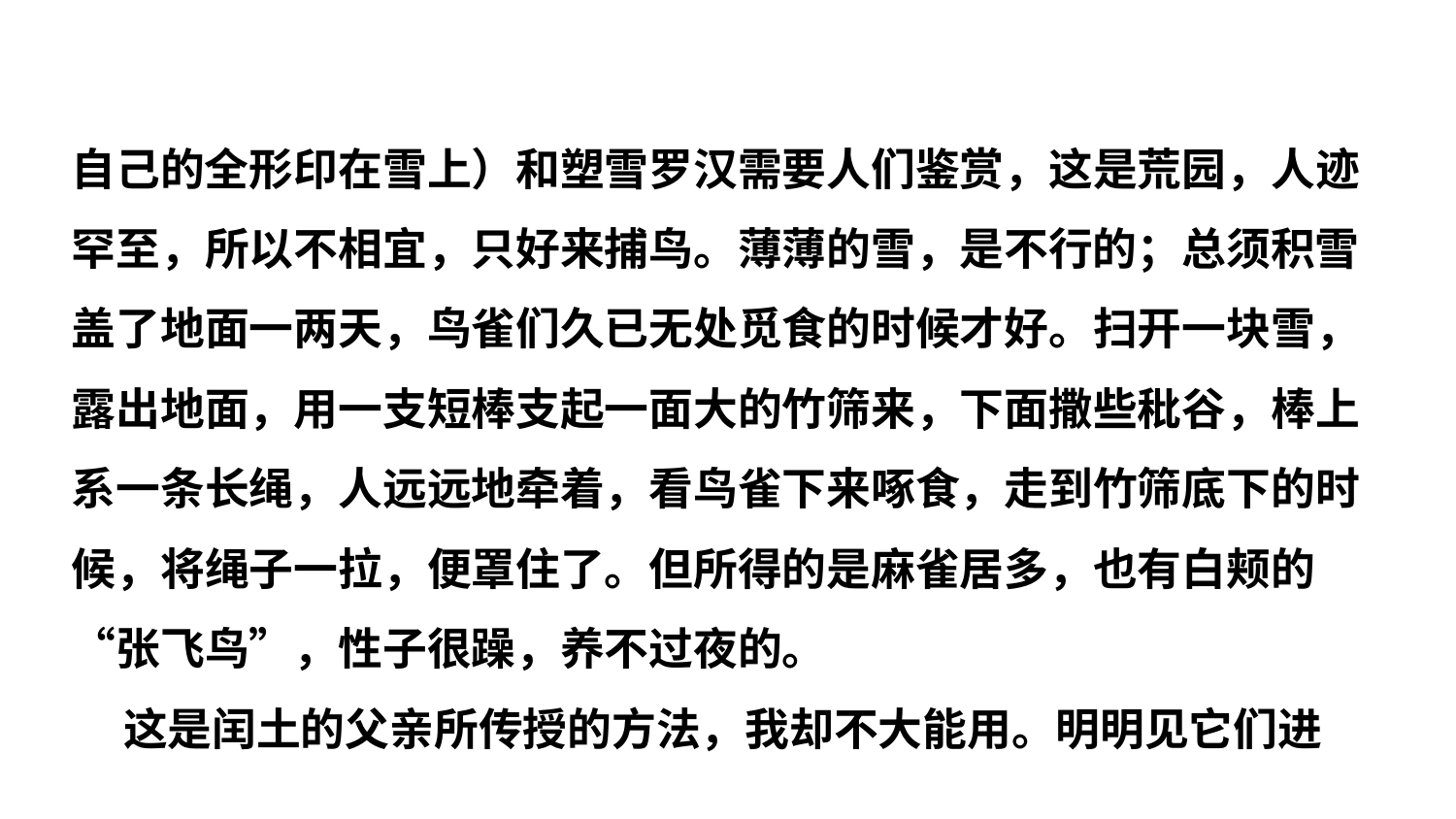

自己的全形印在雪上）和塑雪罗汉需要人们鉴赏，这是荒园，人迹罕至，所以不相宜，只好来捕鸟。薄薄的雪，是不行的；总须积雪盖了地面一两天，鸟雀们久已无处觅食的时候才好。扫开一块雪，露出地面，用一支短棒支起一面大的竹筛来，下面撒些秕谷，棒上系一条长绳，人远远地牵着，看鸟雀下来啄食，走到竹筛底下的时候，将绳子一拉，便罩住了。但所得的是麻雀居多，也有白颊的“张飞鸟”，性子很躁，养不过夜的。
    这是闰土的父亲所传授的方法，我却不大能用。明明见它们进